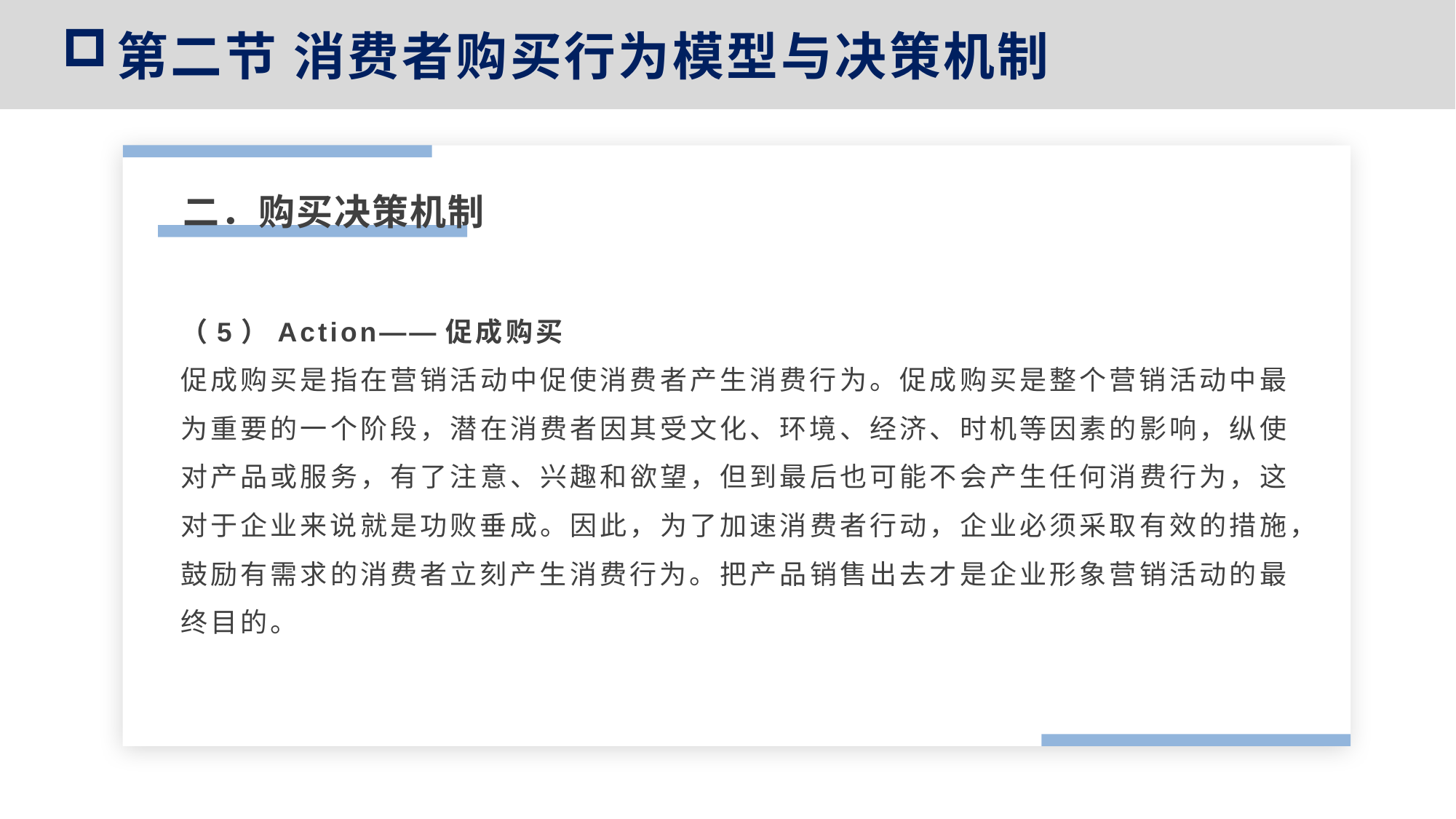

第二节 消费者购买行为模型与决策机制

二．购买决策机制
（5）Action——促成购买
促成购买是指在营销活动中促使消费者产生消费行为。促成购买是整个营销活动中最为重要的一个阶段，潜在消费者因其受文化、环境、经济、时机等因素的影响，纵使对产品或服务，有了注意、兴趣和欲望，但到最后也可能不会产生任何消费行为，这对于企业来说就是功败垂成。因此，为了加速消费者行动，企业必须采取有效的措施，鼓励有需求的消费者立刻产生消费行为。把产品销售出去才是企业形象营销活动的最终目的。